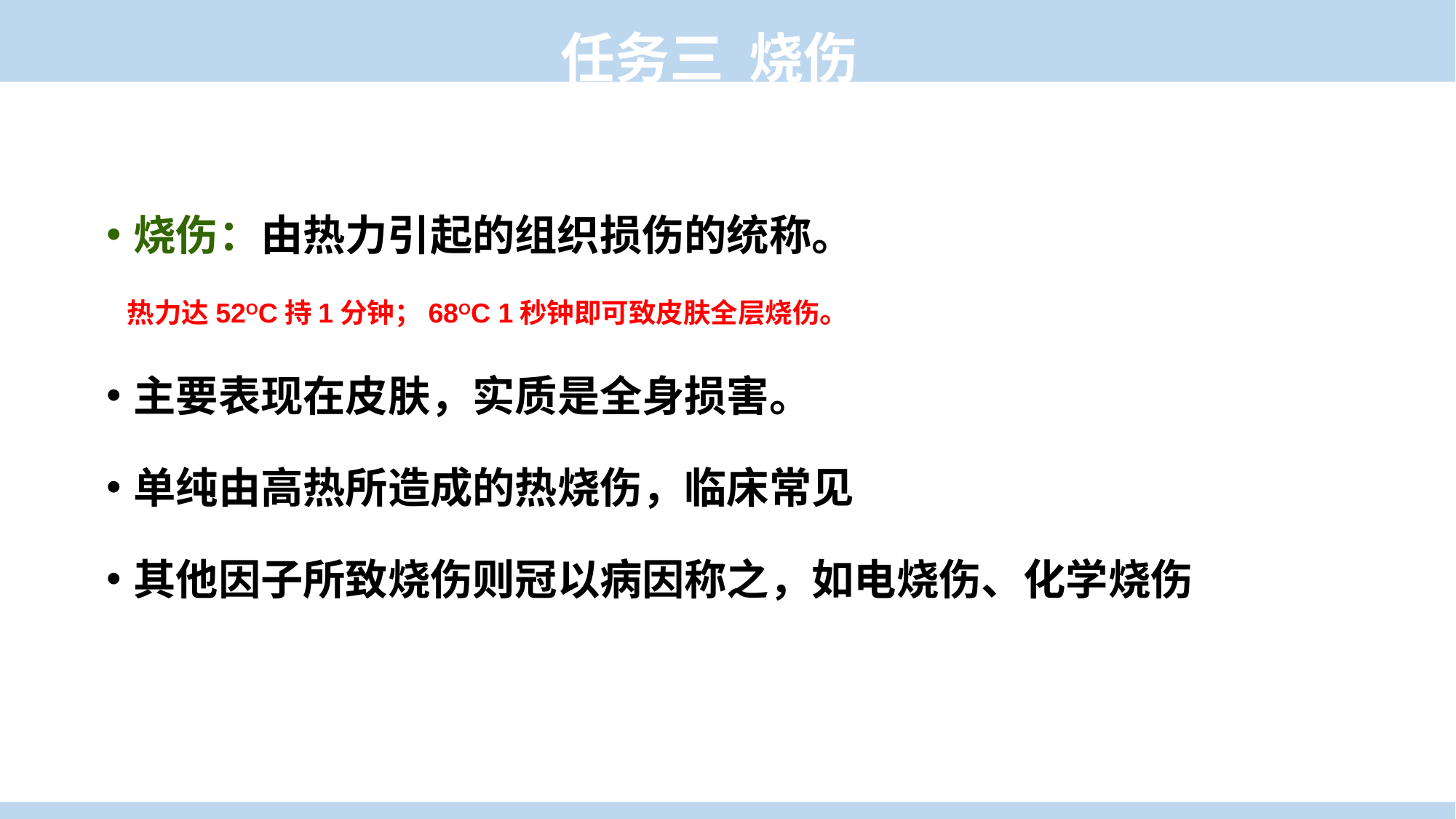

任务三  烧伤
烧伤：由热力引起的组织损伤的统称。
  热力达52OC持1分钟；68OC 1秒钟即可致皮肤全层烧伤。
主要表现在皮肤，实质是全身损害。
单纯由高热所造成的热烧伤，临床常见
其他因子所致烧伤则冠以病因称之，如电烧伤、化学烧伤